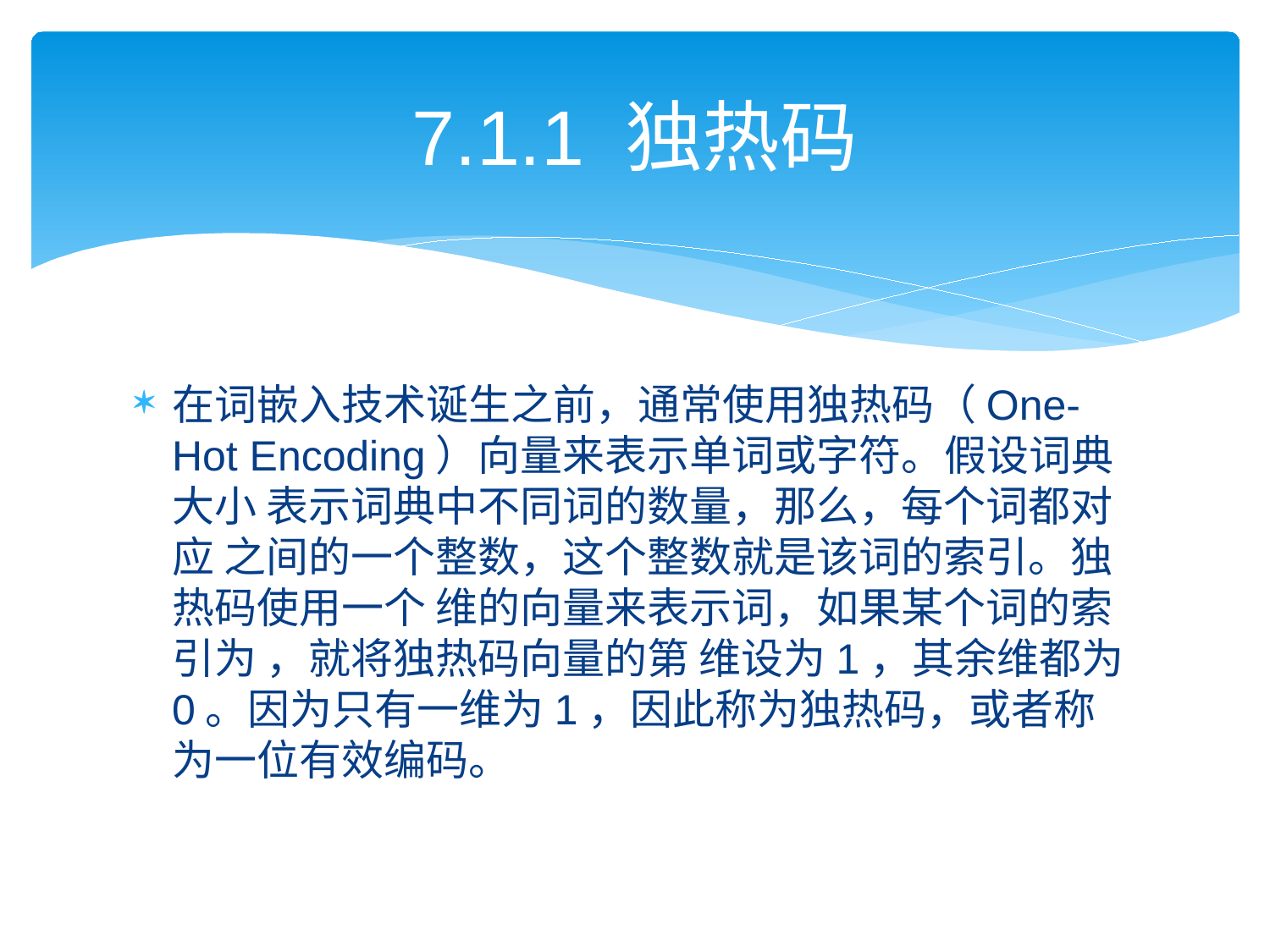

# 7.1.1 独热码
在词嵌入技术诞生之前，通常使用独热码（One-Hot Encoding）向量来表示单词或字符。假设词典大小 表示词典中不同词的数量，那么，每个词都对应 之间的一个整数，这个整数就是该词的索引。独热码使用一个 维的向量来表示词，如果某个词的索引为 ，就将独热码向量的第 维设为1，其余维都为0。因为只有一维为1，因此称为独热码，或者称为一位有效编码。